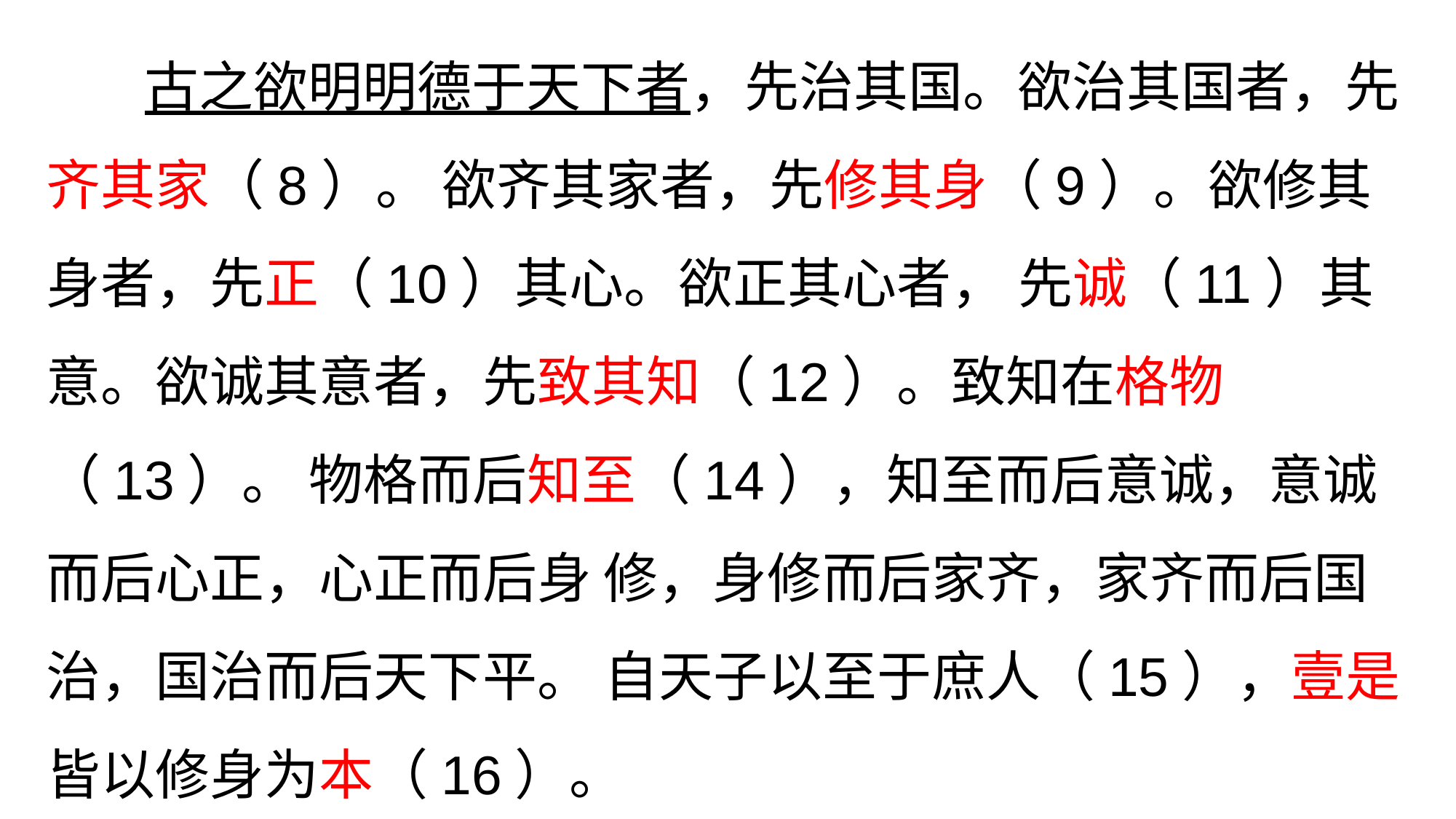

古之欲明明德于天下者，先治其国。欲治其国者，先齐其家（8）。 欲齐其家者，先修其身（9）。欲修其身者，先正（10）其心。欲正其心者， 先诚（11）其意。欲诚其意者，先致其知（12）。致知在格物（13）。 物格而后知至（14），知至而后意诚，意诚而后心正，心正而后身 修，身修而后家齐，家齐而后国治，国治而后天下平。 自天子以至于庶人（15），壹是皆以修身为本（16）。